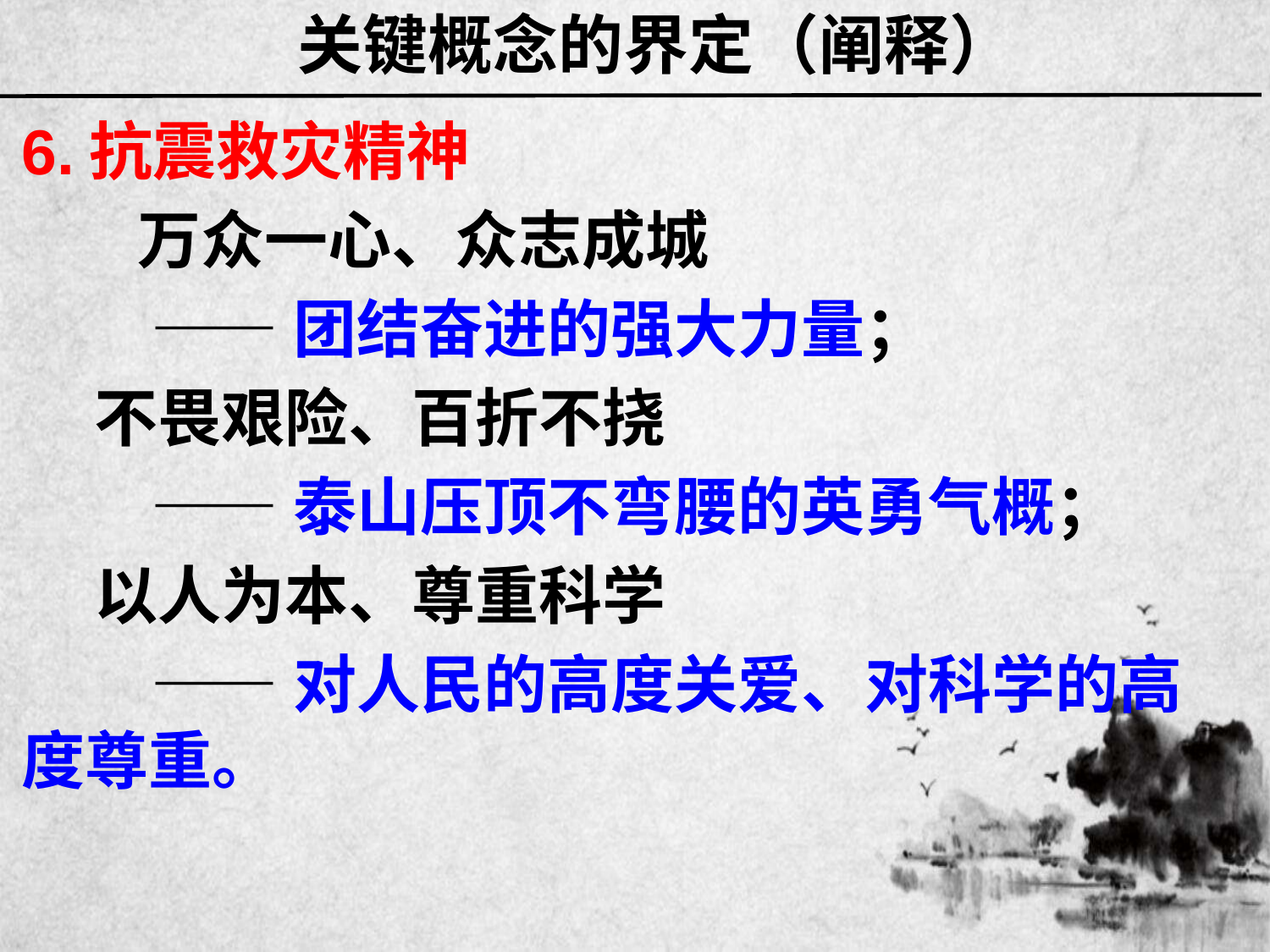

# 关键概念的界定（阐释）
6.抗震救灾精神
       万众一心、众志成城
         ——团结奋进的强大力量；
    不畏艰险、百折不挠
         ——泰山压顶不弯腰的英勇气概；
    以人为本、尊重科学
         ——对人民的高度关爱、对科学的高度尊重。